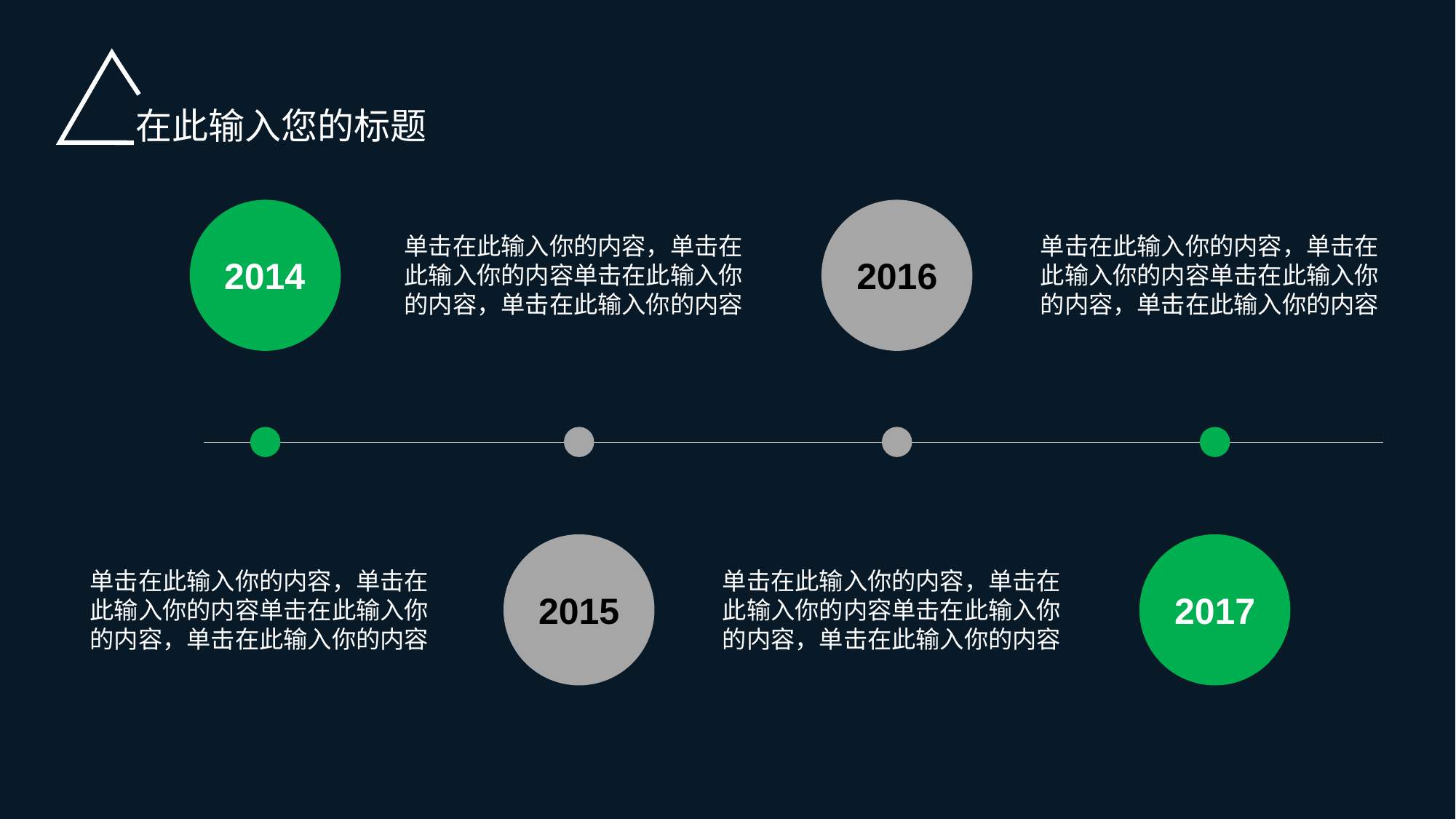

在此输入您的标题

单击在此输入你的内容，单击在此输入你的内容单击在此输入你的内容，单击在此输入你的内容
单击在此输入你的内容，单击在此输入你的内容单击在此输入你的内容，单击在此输入你的内容
2016
2014

单击在此输入你的内容，单击在此输入你的内容单击在此输入你的内容，单击在此输入你的内容
单击在此输入你的内容，单击在此输入你的内容单击在此输入你的内容，单击在此输入你的内容
2015
2017